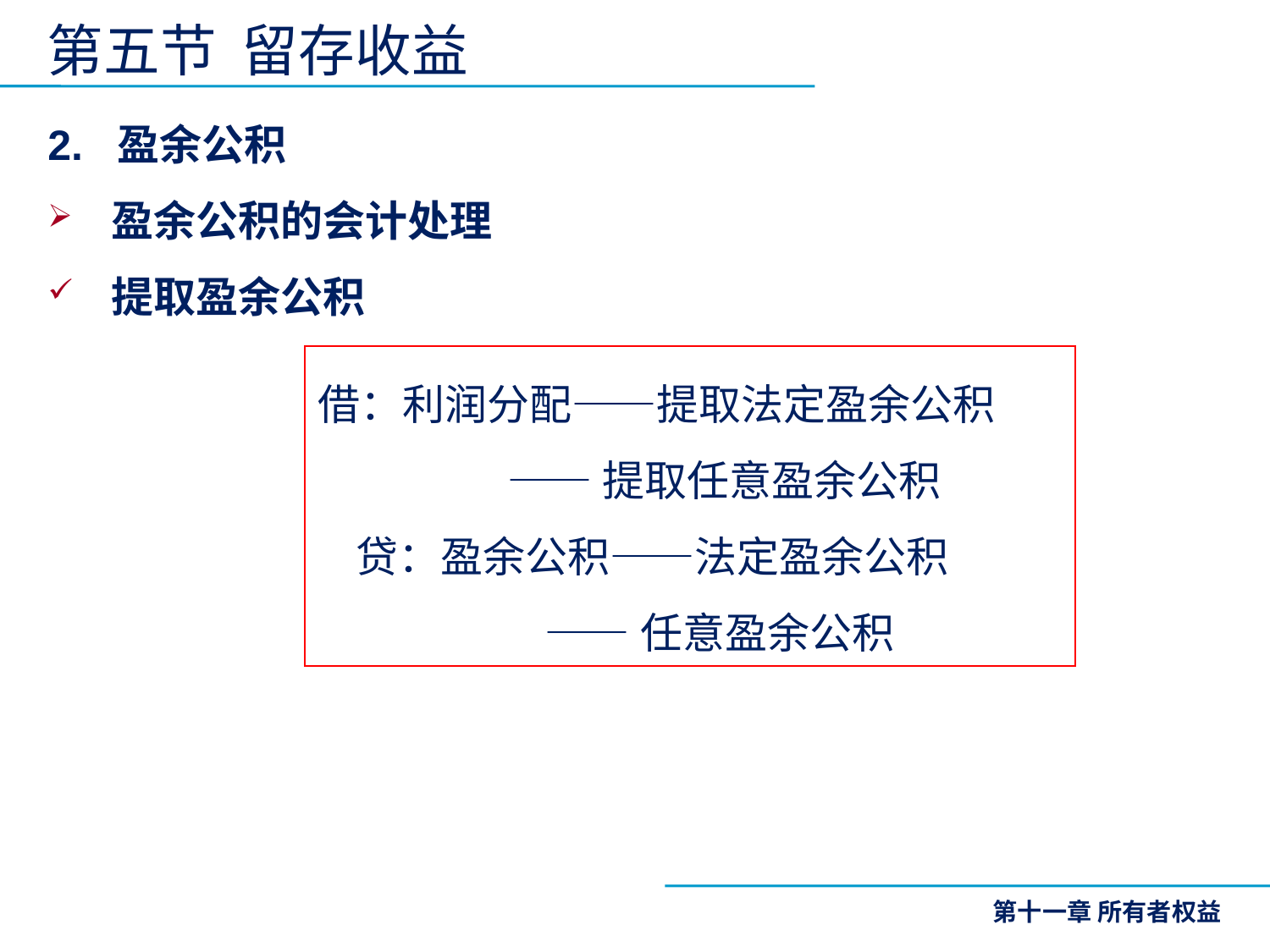

第五节  留存收益
2.  盈余公积
盈余公积的会计处理
提取盈余公积
借：利润分配——提取法定盈余公积
                    ——提取任意盈余公积
   贷：盈余公积——法定盈余公积
                        ——任意盈余公积